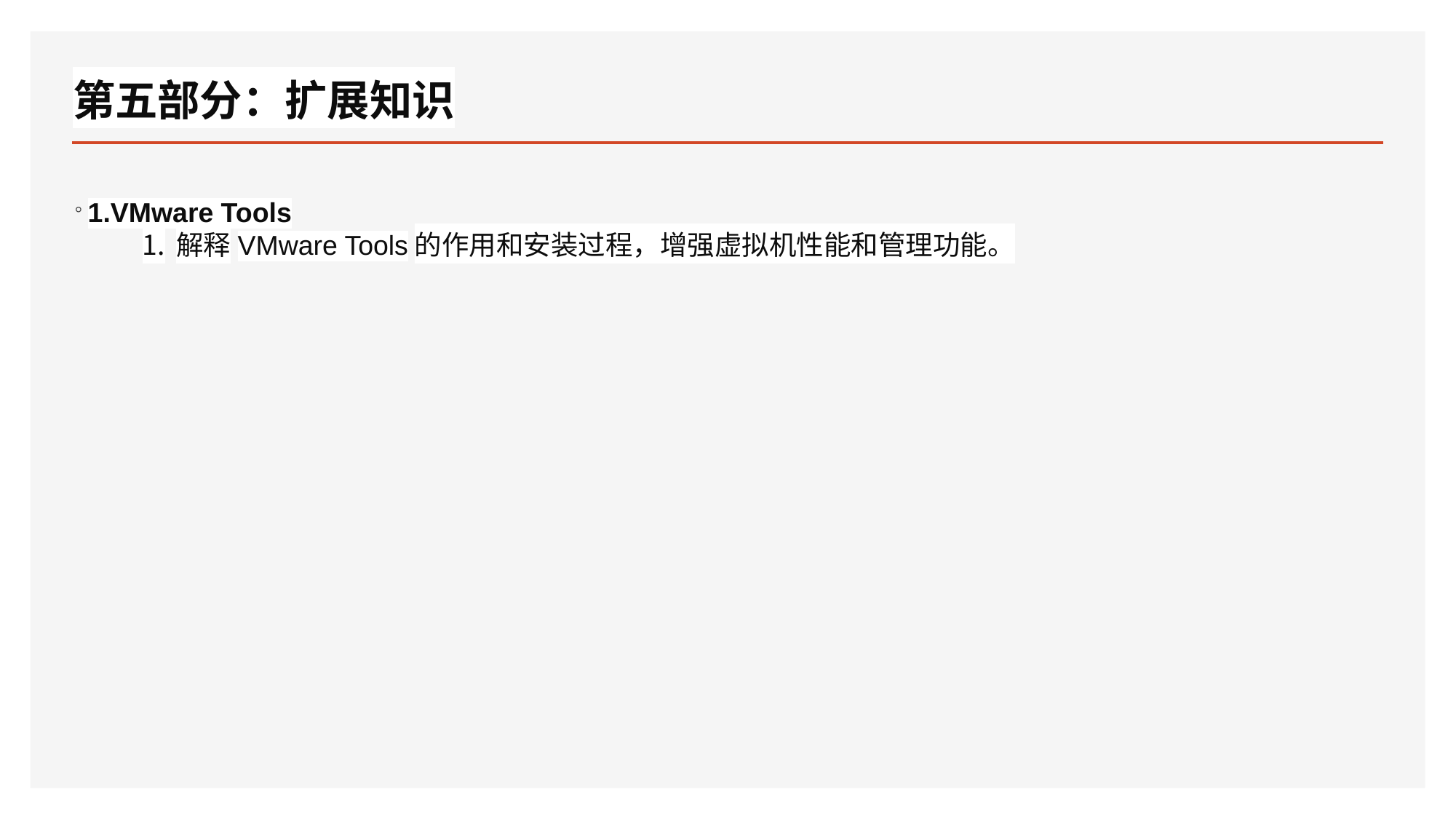

# 第五部分：扩展知识
。
VMware Tools
解释VMware Tools的作用和安装过程，增强虚拟机性能和管理功能。